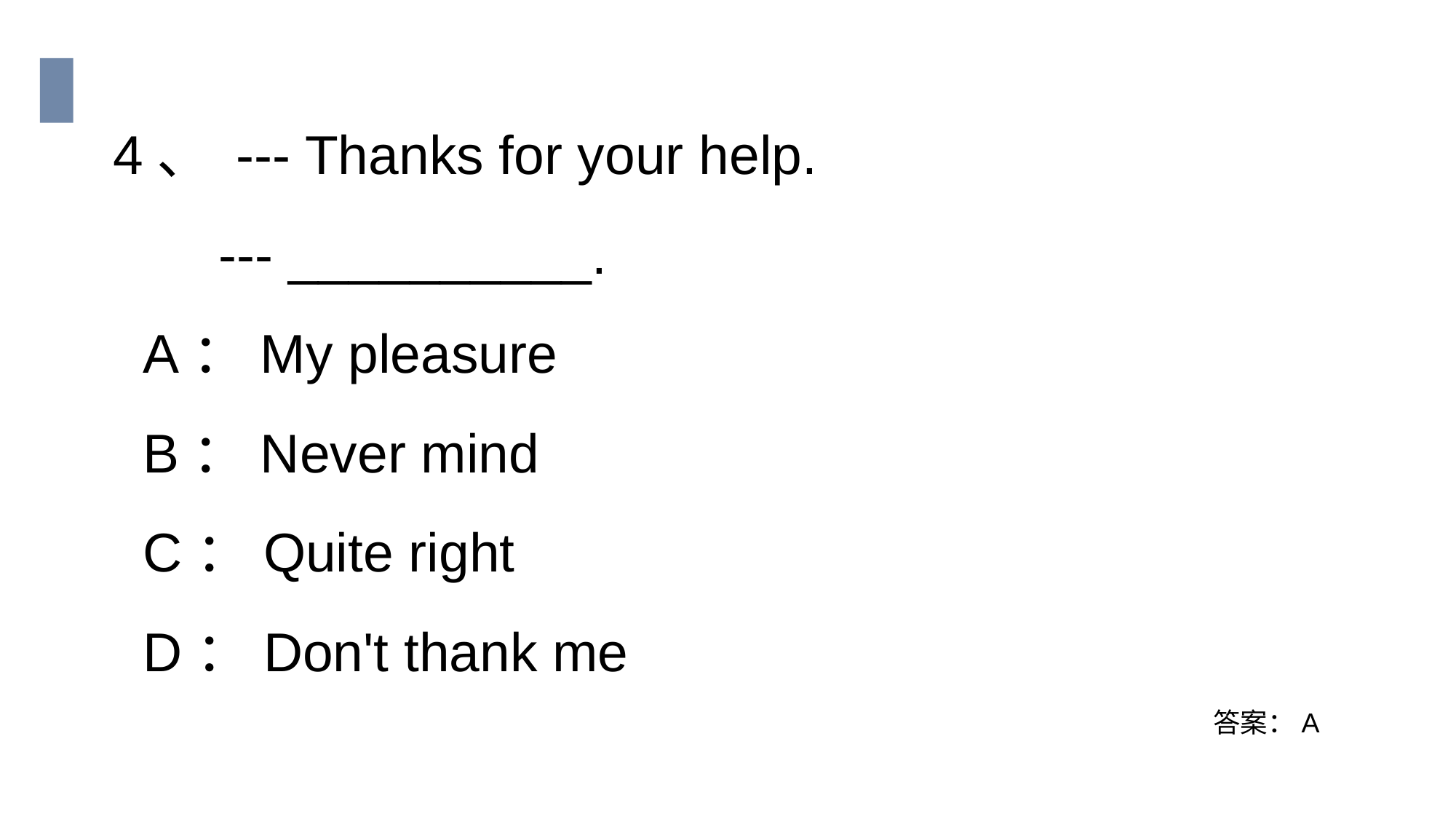

4、 --- Thanks for your help.
       --- __________.
  A：My pleasure
  B：Never mind
  C：Quite right
  D：Don't thank me
答案：A